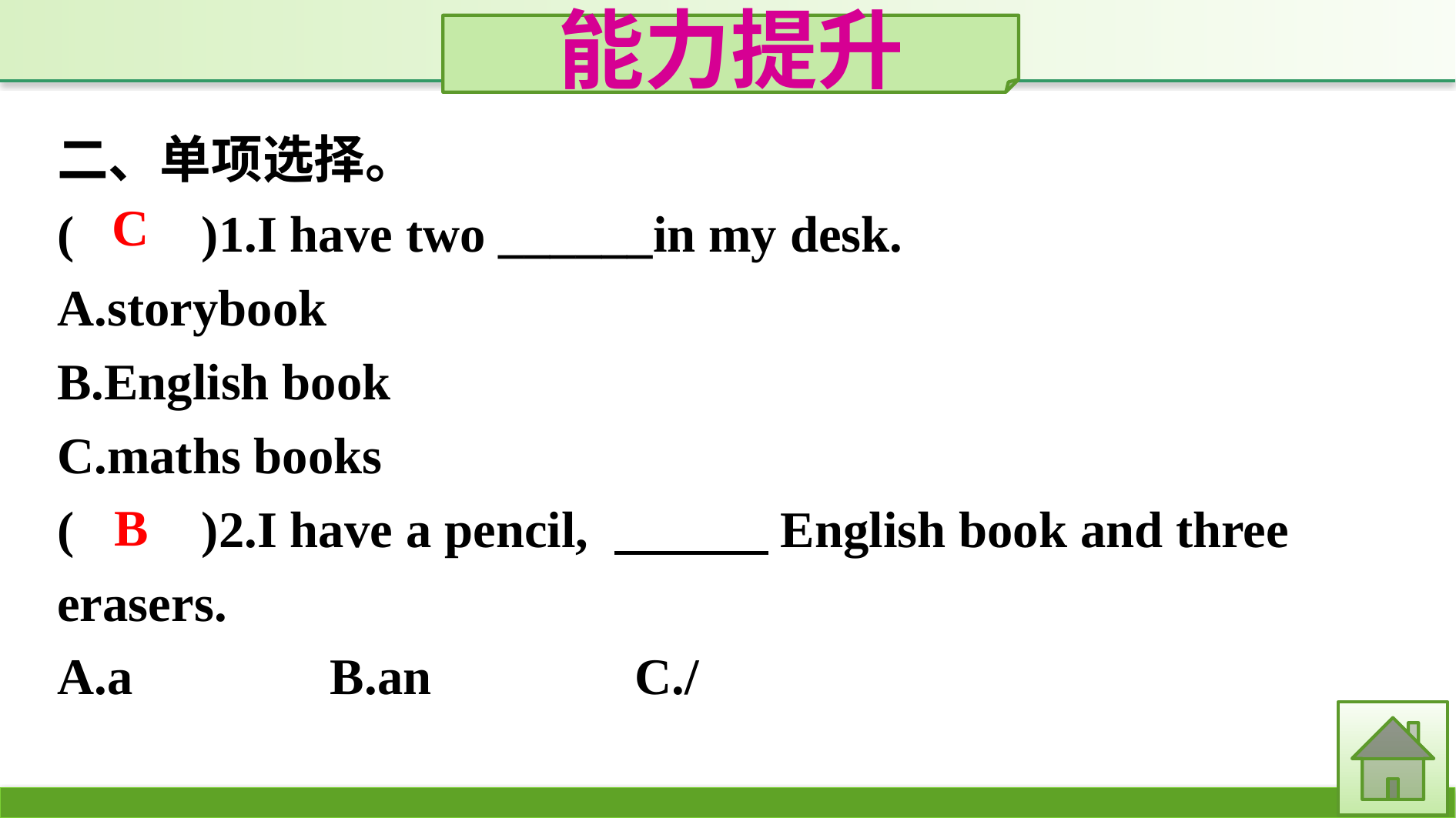

能力提升
二、单项选择。
(　　)1.I have two ______in my desk.
A.storybook
B.English book
C.maths books
(　　)2.I have a pencil, 　　　English book and three erasers.
A.a		B.an			C./
C
B